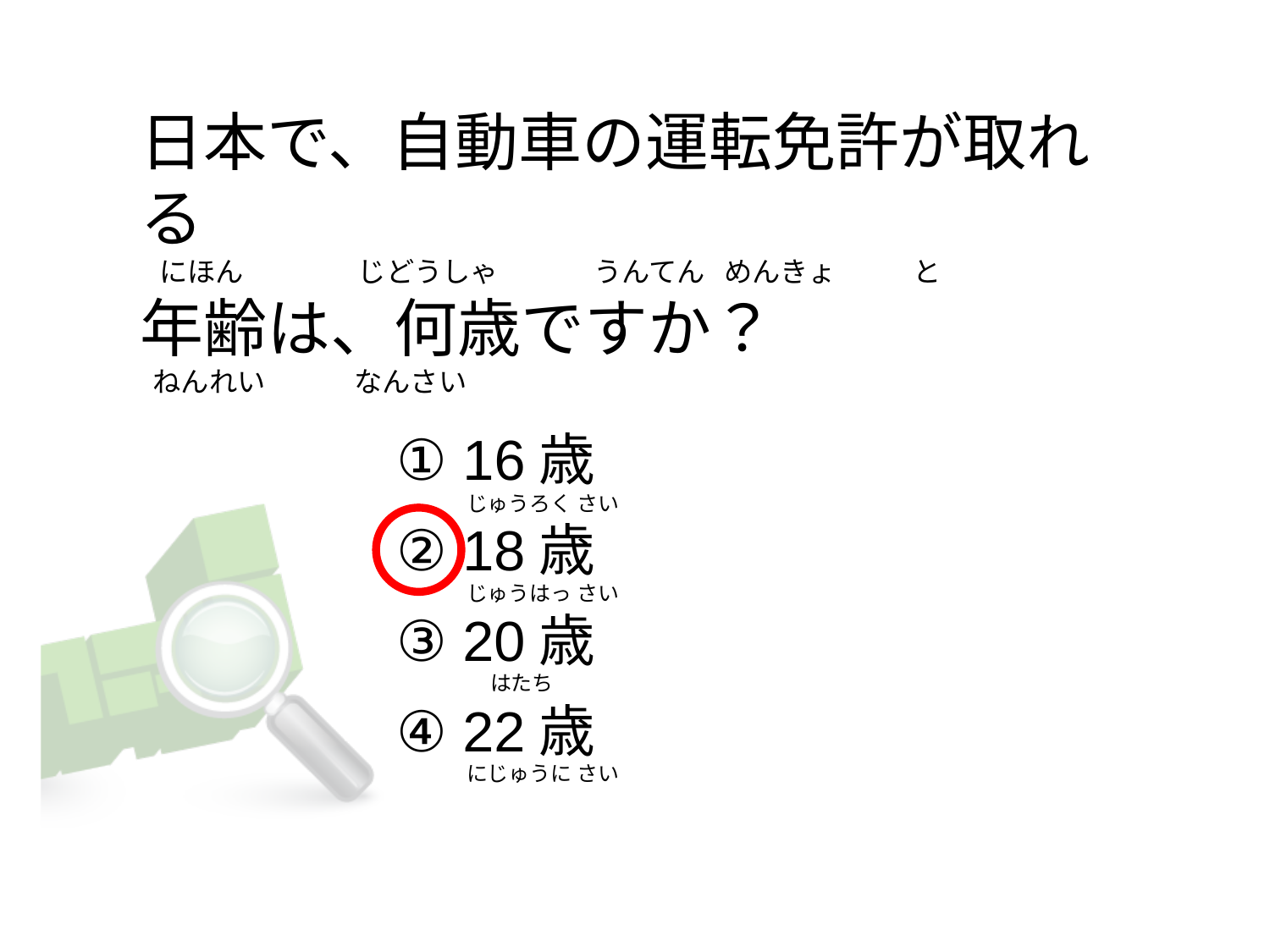

# 日本で、自動車の運転免許が取れる    にほん                  じどうしゃ               うんてん   めんきょ            と 年齢は、何歳ですか？   ねんれい              なんさい
① 16歳
② 18歳
③ 20歳
④ 22歳
じゅうろく さい

じゅうはっ さい
    はたち
にじゅうに さい